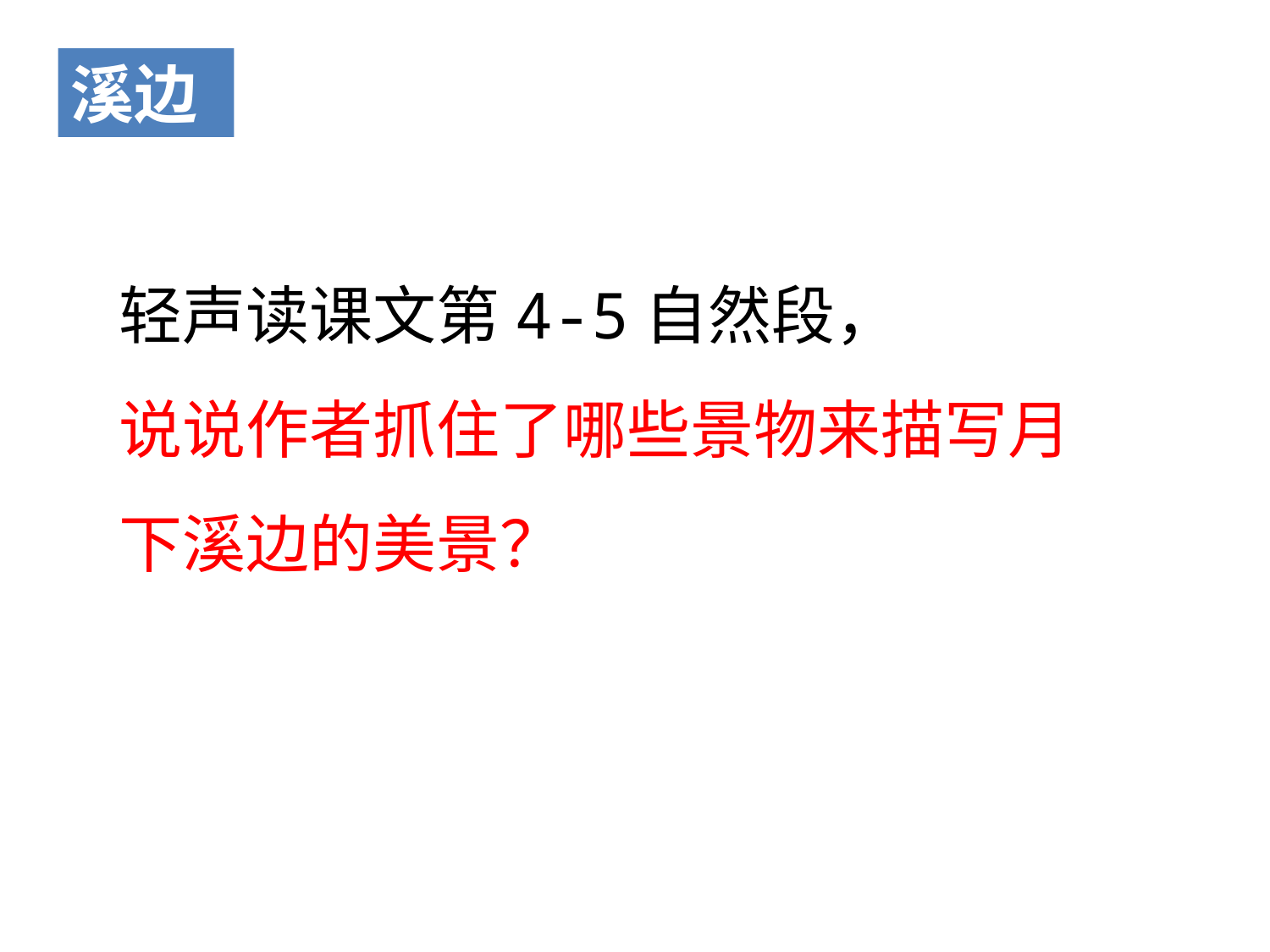

溪边
轻声读课文第4-5自然段，
说说作者抓住了哪些景物来描写月下溪边的美景？